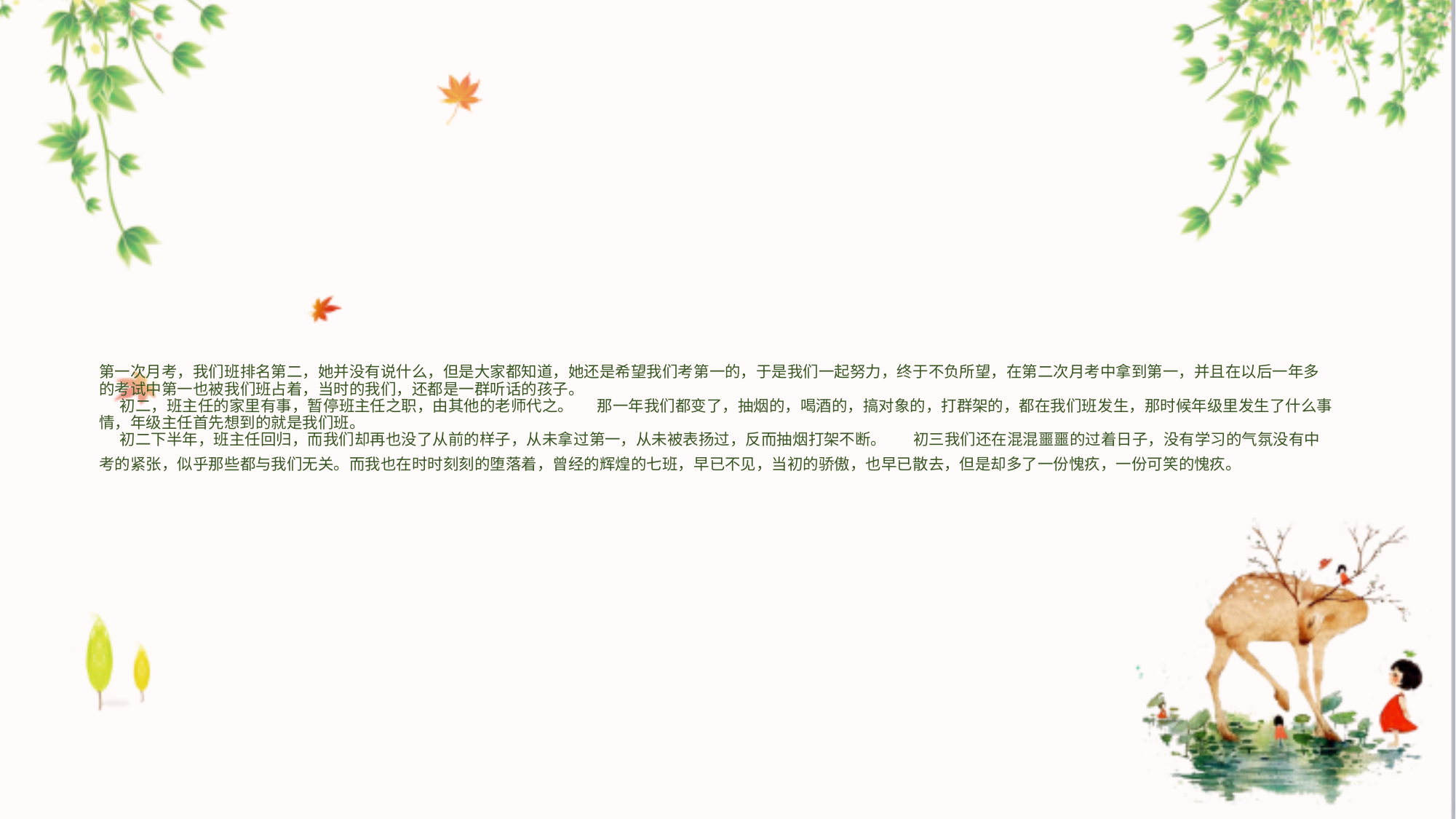

# 第一次月考，我们班排名第二，她并没有说什么，但是大家都知道，她还是希望我们考第一的，于是我们一起努力，终于不负所望，在第二次月考中拿到第一，并且在以后一年多的考试中第一也被我们班占着，当时的我们，还都是一群听话的孩子。     初二，班主任的家里有事，暂停班主任之职，由其他的老师代之。   那一年我们都变了，抽烟的，喝酒的，搞对象的，打群架的，都在我们班发生，那时候年级里发生了什么事情，年级主任首先想到的就是我们班。     初二下半年，班主任回归，而我们却再也没了从前的样子，从未拿过第一，从未被表扬过，反而抽烟打架不断。    初三我们还在混混噩噩的过着日子，没有学习的气氛没有中考的紧张，似乎那些都与我们无关。而我也在时时刻刻的堕落着，曾经的辉煌的七班，早已不见，当初的骄傲，也早已散去，但是却多了一份愧疚，一份可笑的愧疚。